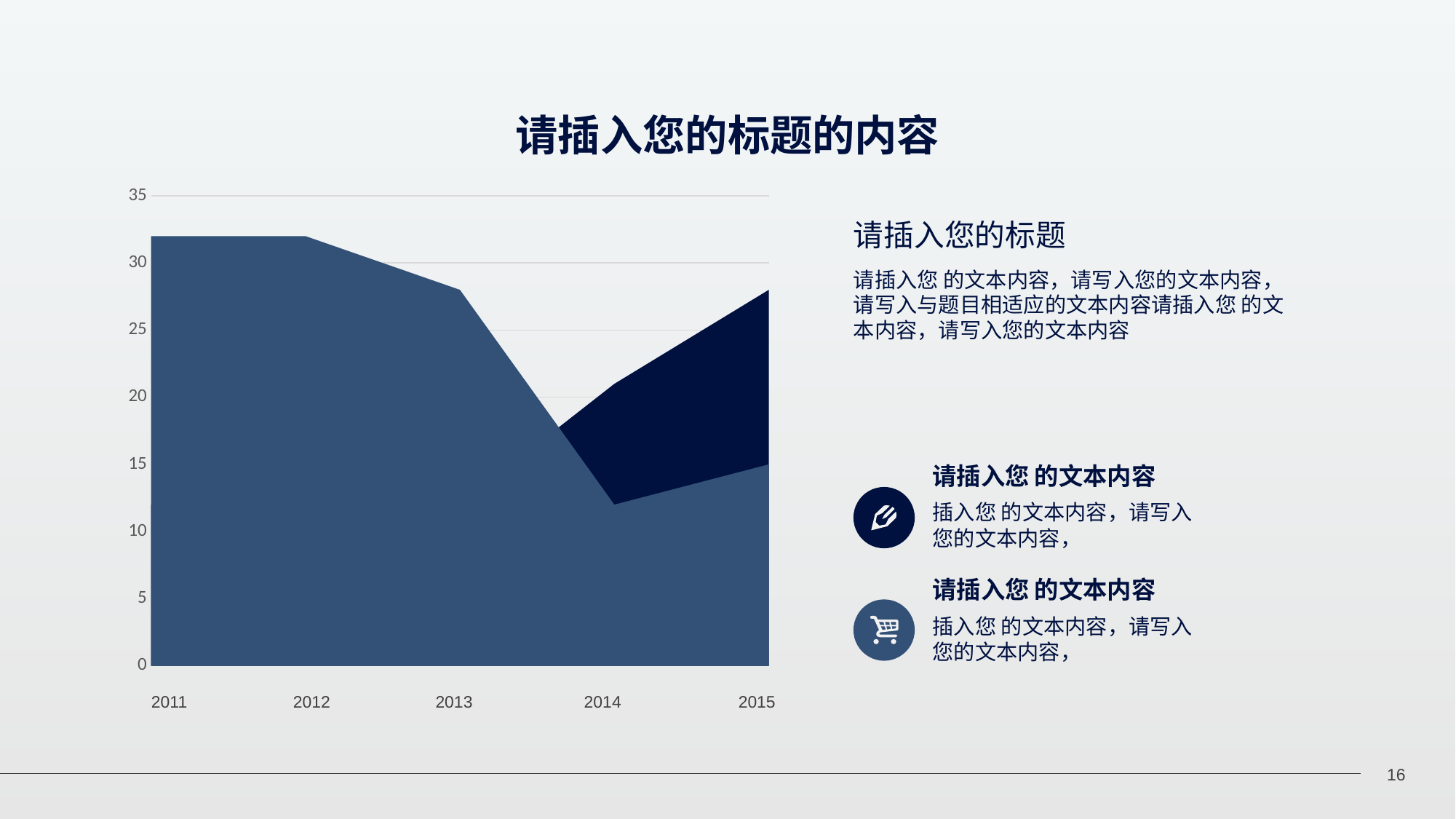

### Chart

| Category | Series 1 | Series 2 |
|---|---|---|
| 37377 | 32.0 | 12.0 |
| 37408 | 32.0 | 12.0 |
| 37438 | 28.0 | 12.0 |
| 37469 | 12.0 | 21.0 |
| 37500 | 15.0 | 28.0 |
2011
2012
2013
2014
2015
请插入您的标题
请插入您 的文本内容，请写入您的文本内容，请写入与题目相适应的文本内容请插入您 的文本内容，请写入您的文本内容
请插入您 的文本内容

插入您 的文本内容，请写入您的文本内容，
请插入您 的文本内容

插入您 的文本内容，请写入您的文本内容，
16